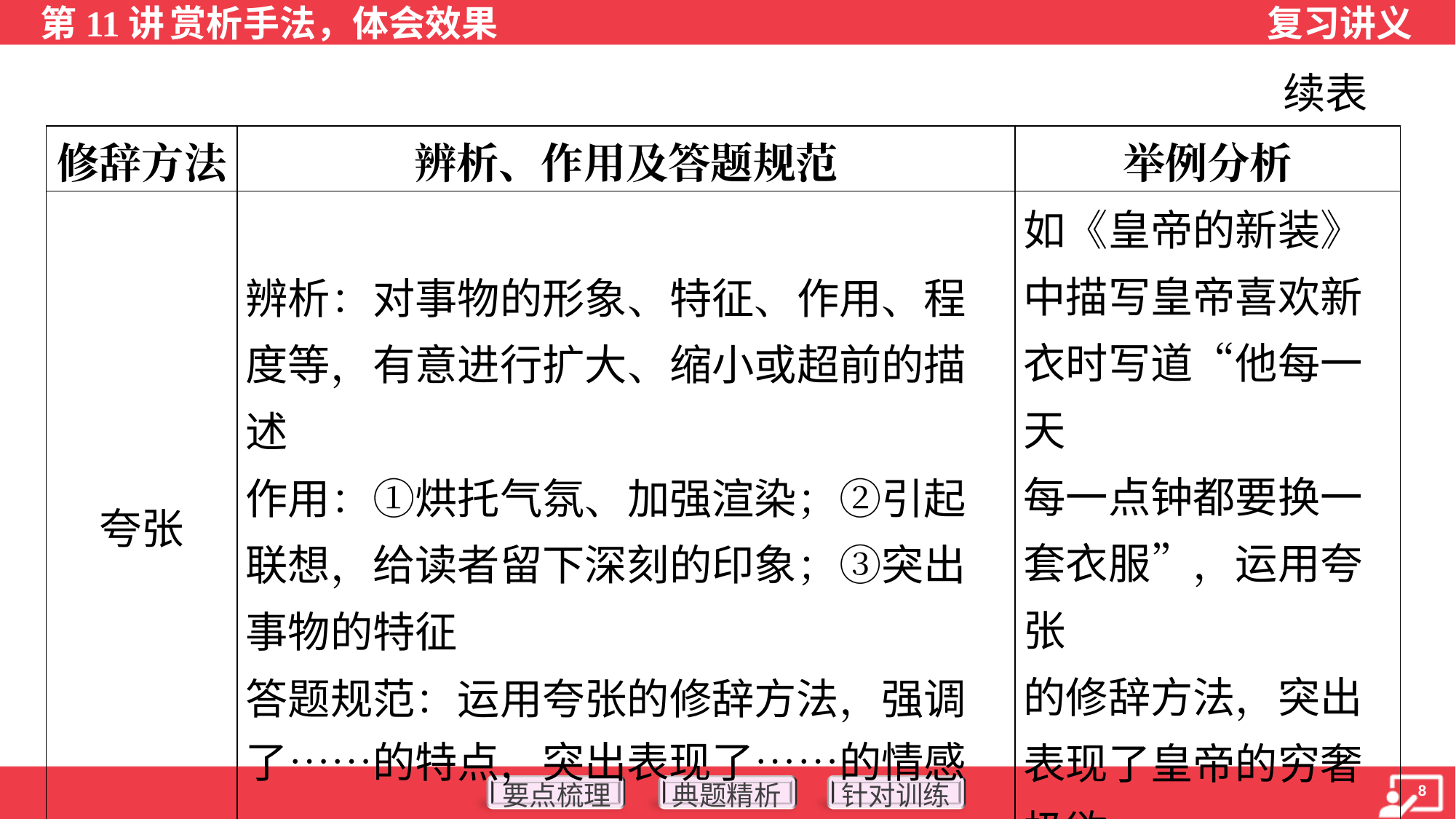

续表
| 修辞方法 | 辨析、作用及答题规范 | 举例分析 |
| --- | --- | --- |
| 夸张 | 辨析：对事物的形象、特征、作用、程度等，有意进行扩大、缩小或超前的描述 作用：①烘托气氛、加强渲染；②引起联想，给读者留下深刻的印象；③突出事物的特征 答题规范：运用夸张的修辞方法，强调 了……的特点，突出表现了……的情感 | 如《皇帝的新装》中描写皇帝喜欢新 衣时写道“他每一天 每一点钟都要换一 套衣服”，运用夸张 的修辞方法，突出表现了皇帝的穷奢极欲 |